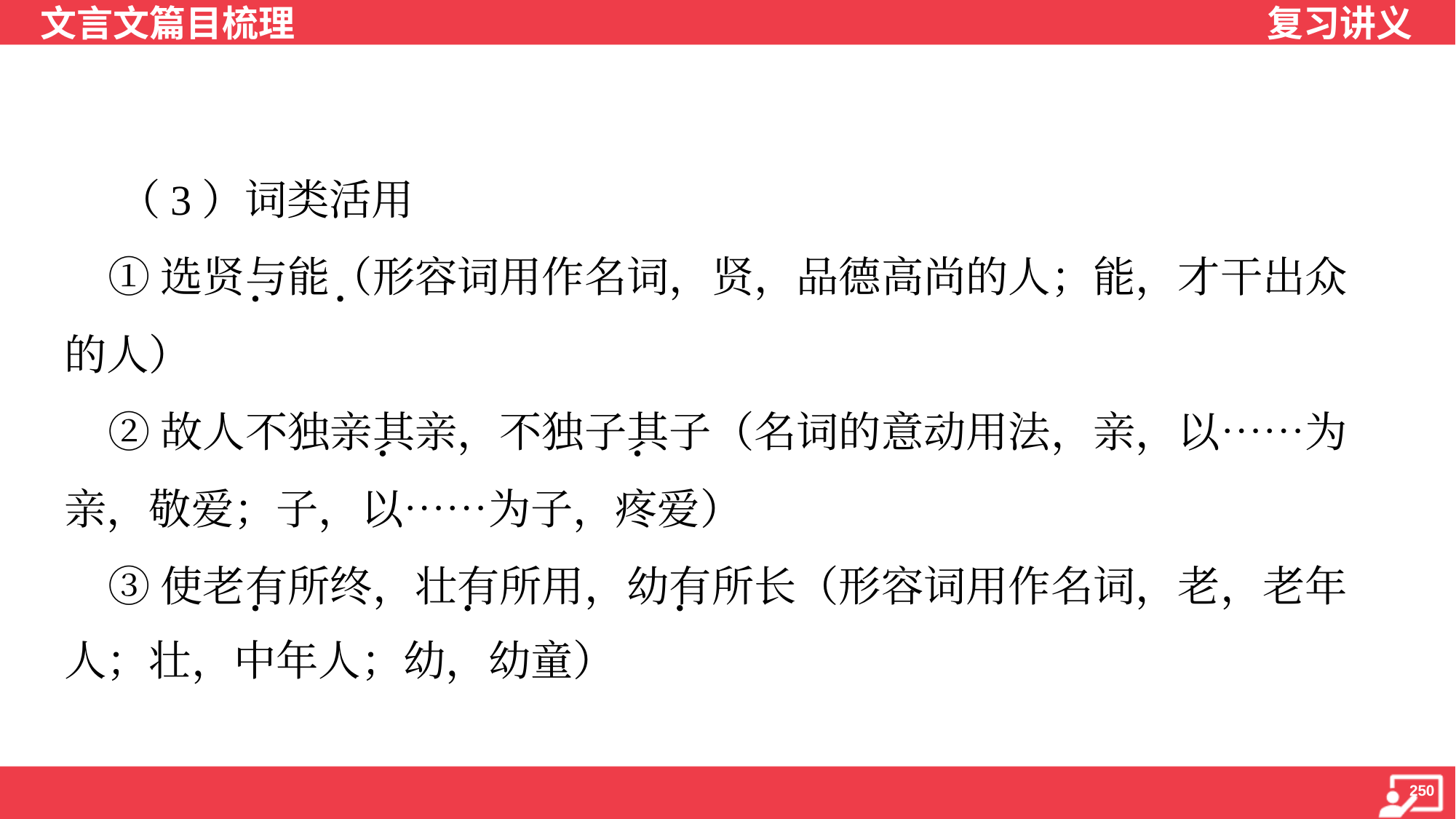

（3）词类活用
    ①选贤与能（形容词用作名词，贤，品德高尚的人；能，才干出众
的人）
    ②故人不独亲其亲，不独子其子（名词的意动用法，亲，以……为
亲，敬爱；子，以……为子，疼爱）
    ③使老有所终，壮有所用，幼有所长（形容词用作名词，老，老年
人；壮，中年人；幼，幼童）